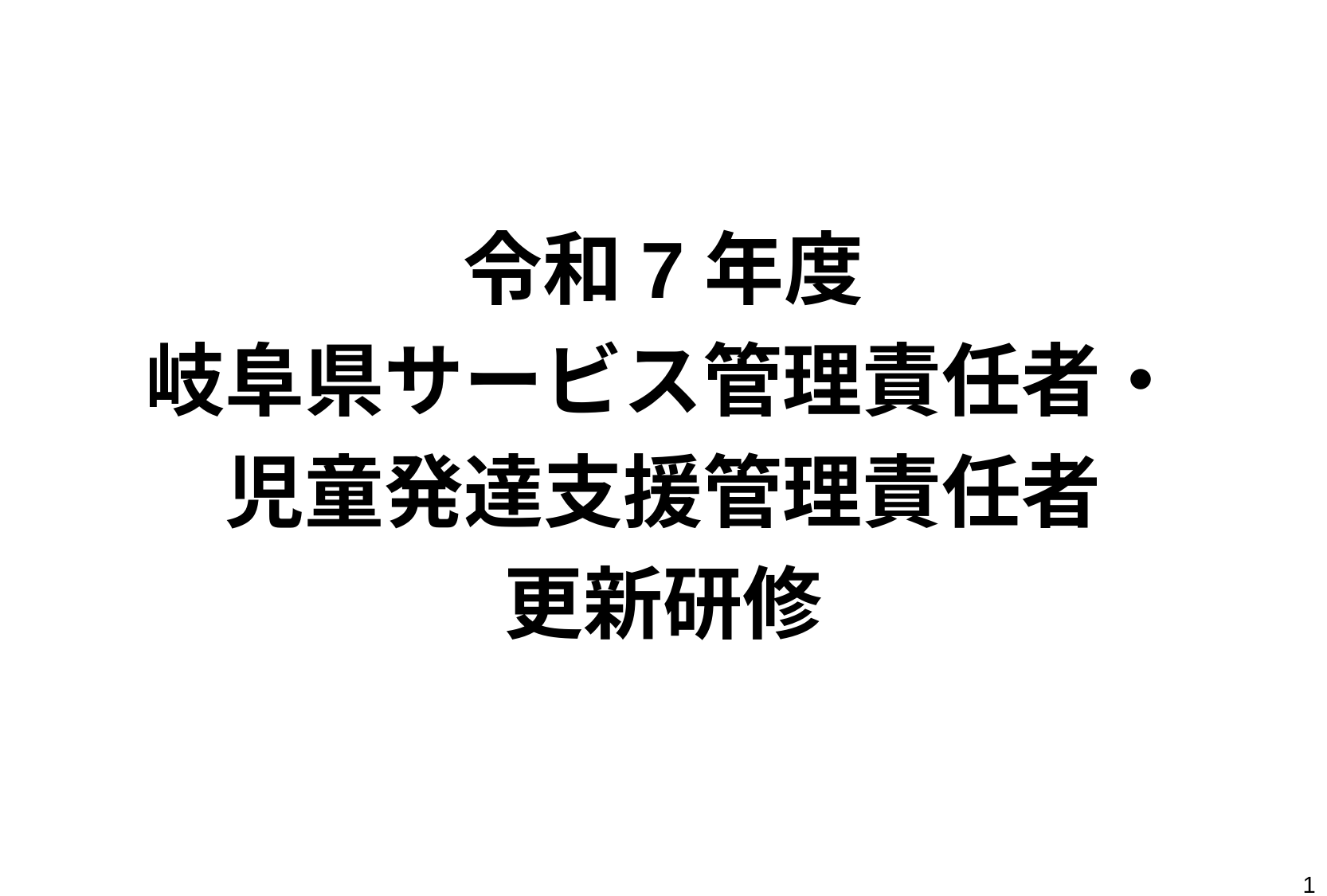

令和7年度
岐阜県サービス管理責任者・
児童発達支援管理責任者
更新研修
1